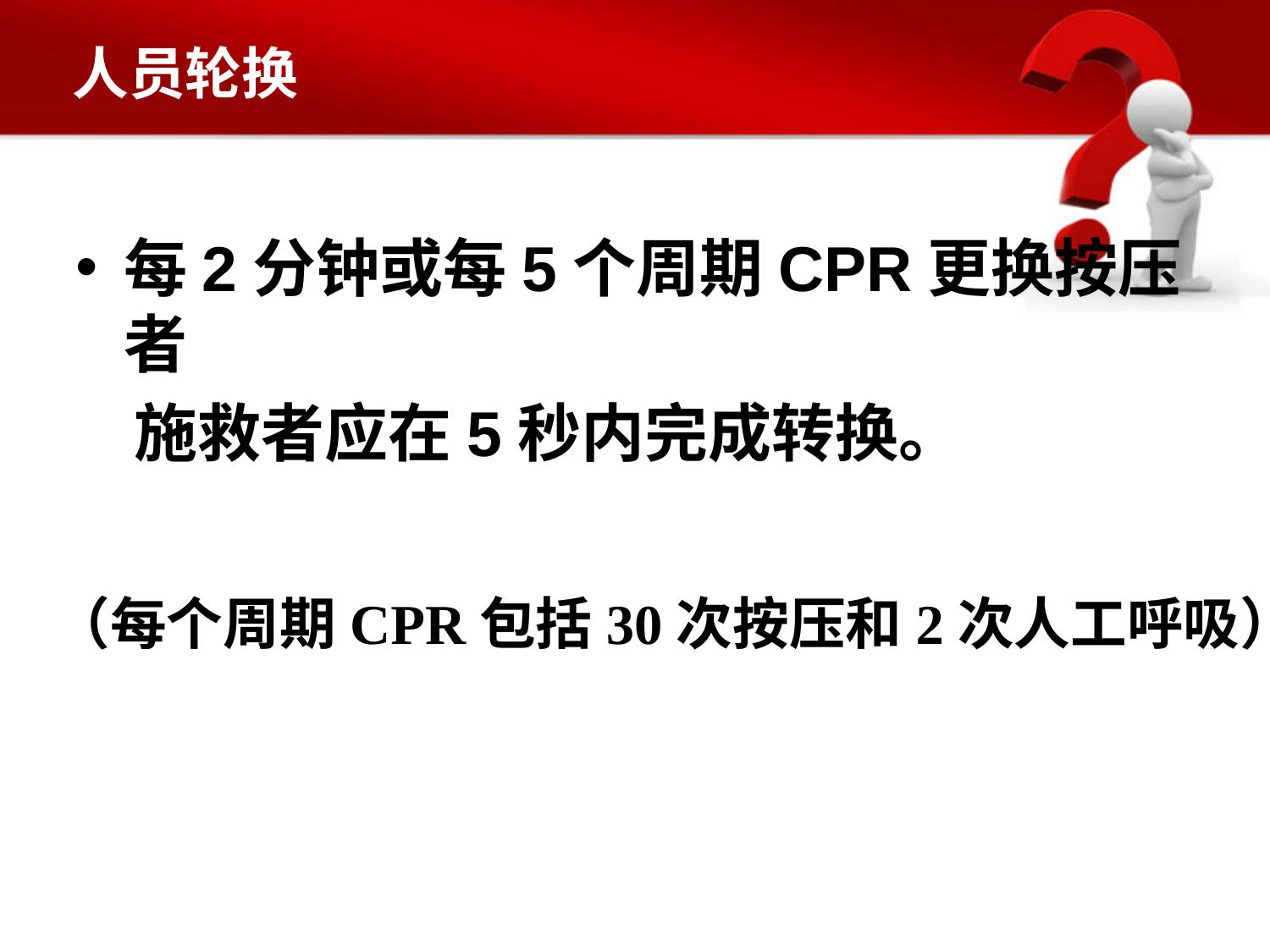

# 人员轮换
每2分钟或每5个周期CPR更换按压者
   施救者应在5秒内完成转换。

（每个周期CPR包括30次按压和2次人工呼吸）